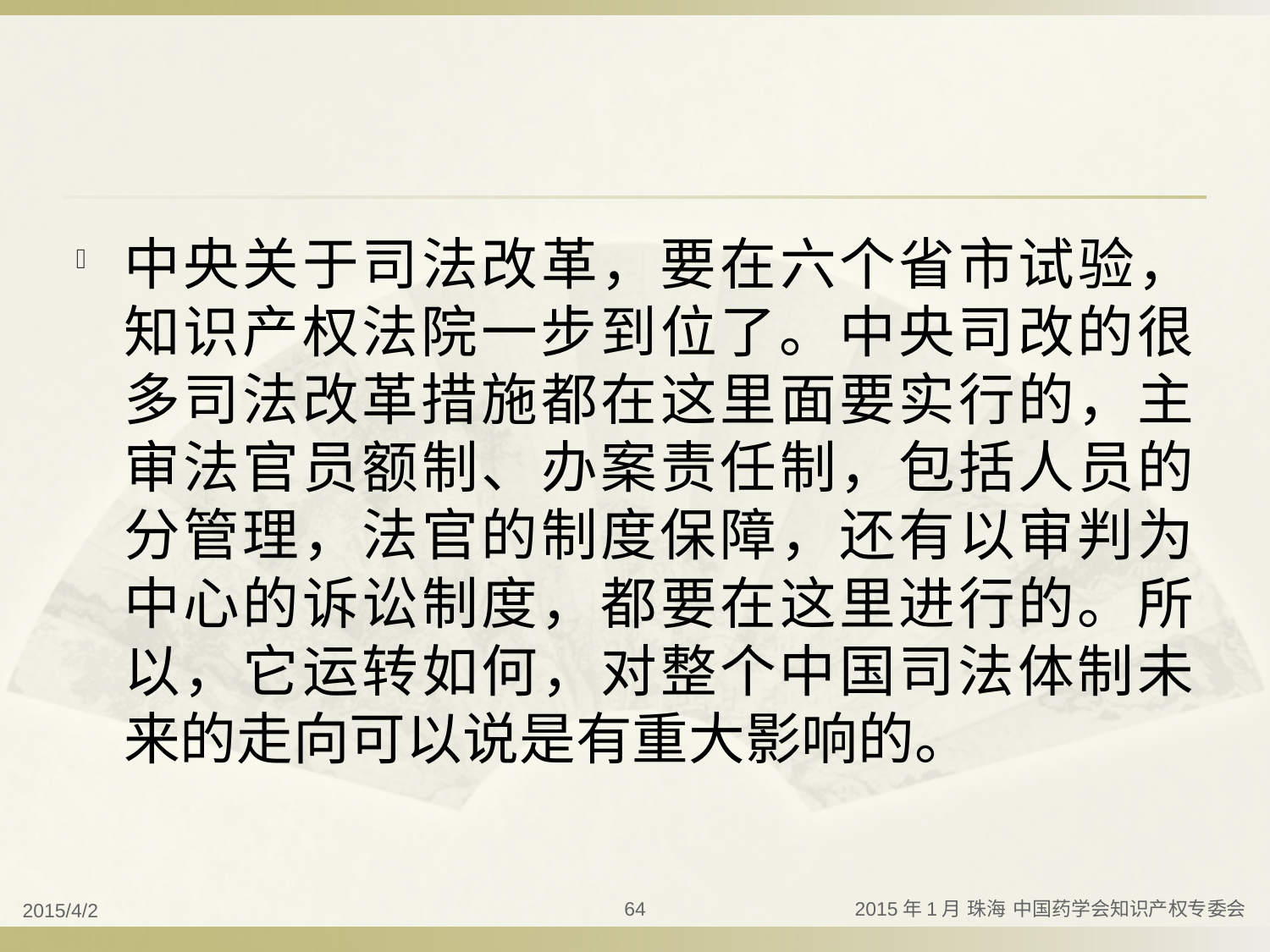

#
中央关于司法改革，要在六个省市试验，知识产权法院一步到位了。中央司改的很多司法改革措施都在这里面要实行的，主审法官员额制、办案责任制，包括人员的分管理，法官的制度保障，还有以审判为中心的诉讼制度，都要在这里进行的。所以，它运转如何，对整个中国司法体制未来的走向可以说是有重大影响的。

2015/4/2
64
2015年1月 珠海 中国药学会知识产权专委会